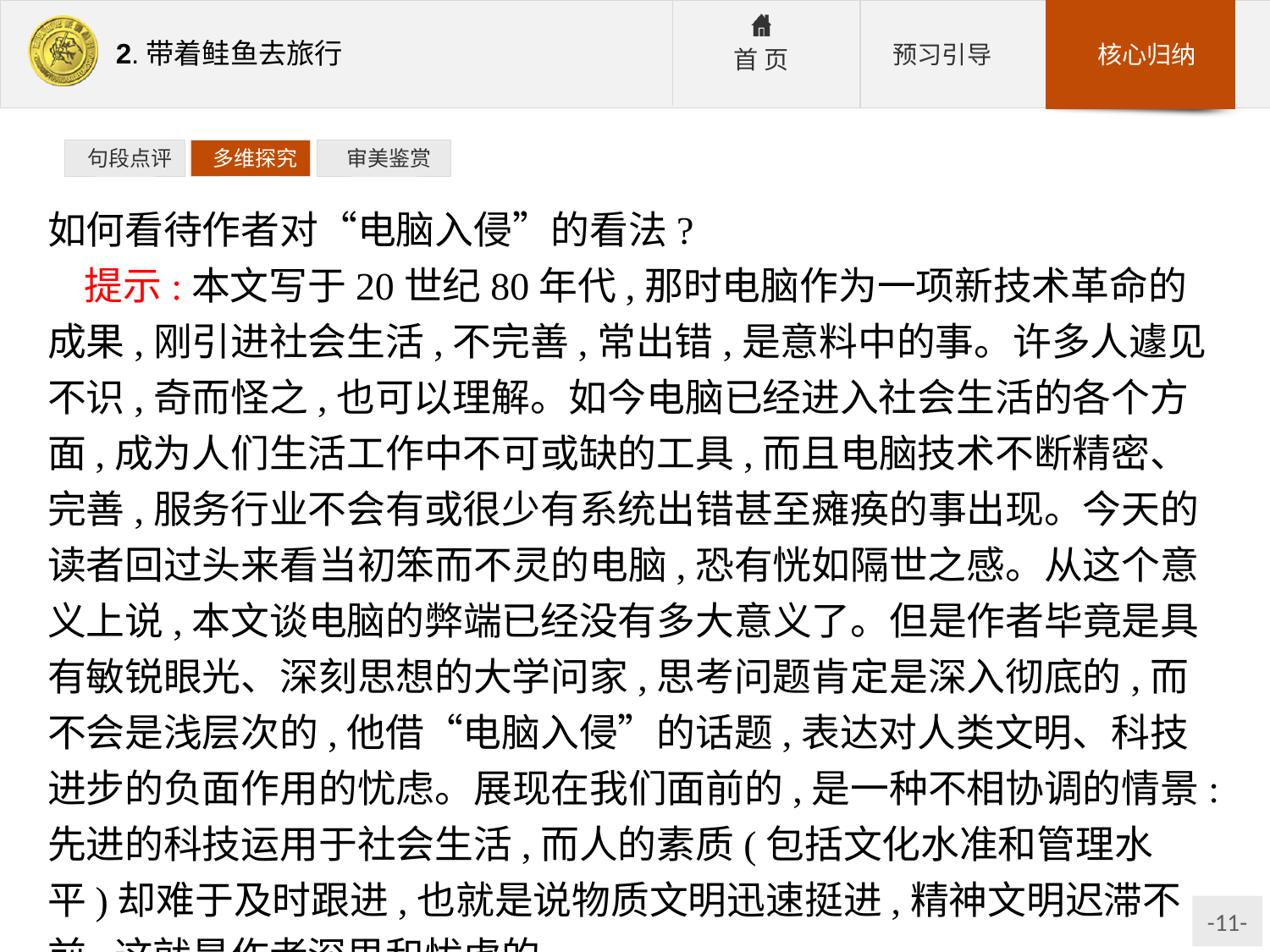

句段点评
 多维探究
 审美鉴赏
如何看待作者对“电脑入侵”的看法?
提示:本文写于20世纪80年代,那时电脑作为一项新技术革命的成果,刚引进社会生活,不完善,常出错,是意料中的事。许多人遽见不识,奇而怪之,也可以理解。如今电脑已经进入社会生活的各个方面,成为人们生活工作中不可或缺的工具,而且电脑技术不断精密、完善,服务行业不会有或很少有系统出错甚至瘫痪的事出现。今天的读者回过头来看当初笨而不灵的电脑,恐有恍如隔世之感。从这个意义上说,本文谈电脑的弊端已经没有多大意义了。但是作者毕竟是具有敏锐眼光、深刻思想的大学问家,思考问题肯定是深入彻底的,而不会是浅层次的,他借“电脑入侵”的话题,表达对人类文明、科技进步的负面作用的忧虑。展现在我们面前的,是一种不相协调的情景:先进的科技运用于社会生活,而人的素质(包括文化水准和管理水平)却难于及时跟进,也就是说物质文明迅速挺进,精神文明迟滞不前,这就是作者深思和忧虑的。